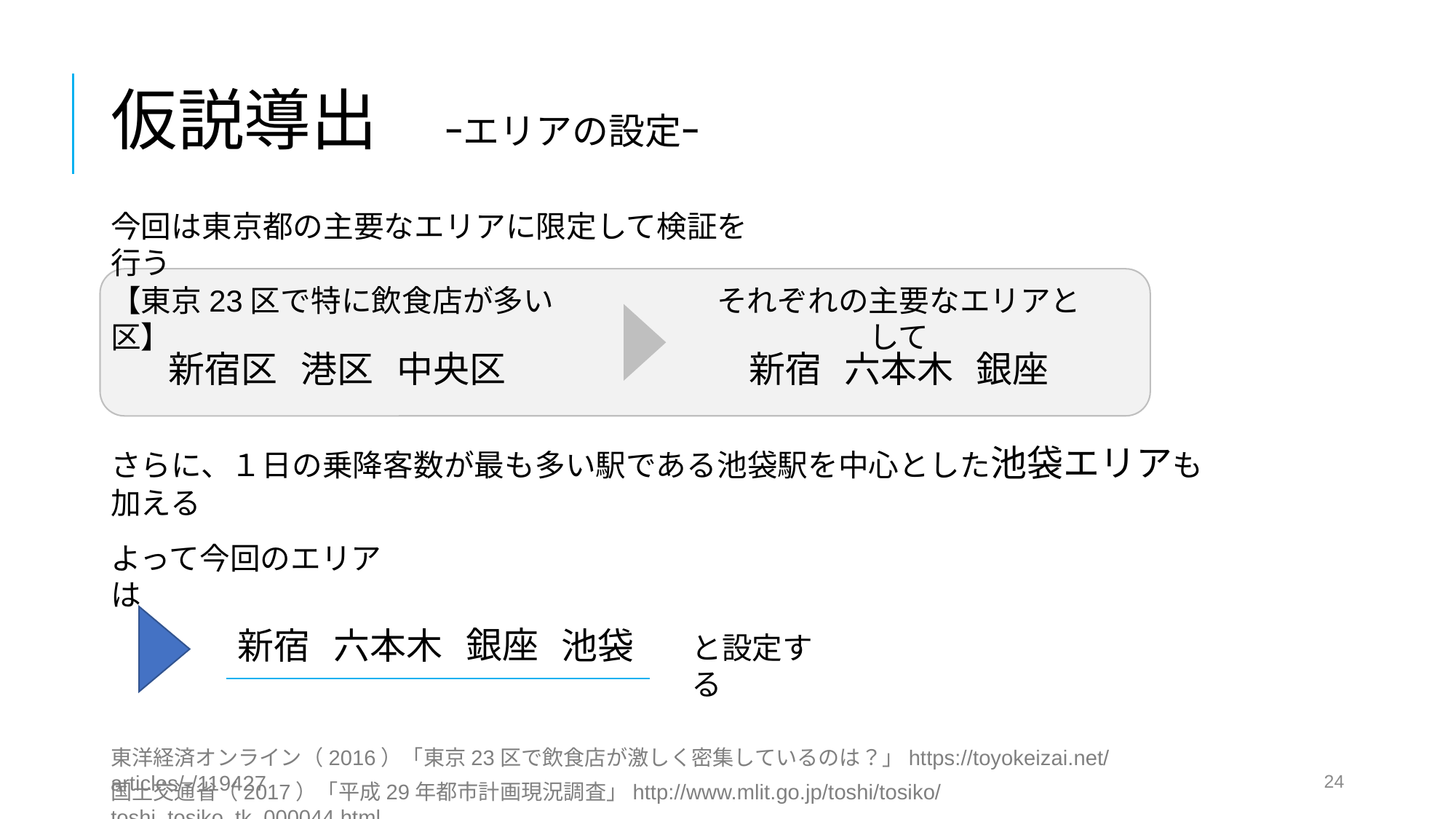

# 仮説導出　ｰエリアの設定ｰ
今回は東京都の主要なエリアに限定して検証を行う

【東京23区で特に飲食店が多い区】
それぞれの主要なエリアとして

銀座
六本木
中央区
新宿
新宿区
港区
さらに、１日の乗降客数が最も多い駅である池袋駅を中心とした池袋エリアも加える
よって今回のエリアは
銀座
新宿
六本木
池袋

と設定する
東洋経済オンライン（2016）「東京23区で飲食店が激しく密集しているのは？」https://toyokeizai.net/articles/-/119427
24
国土交通省（2017）「平成29年都市計画現況調査」http://www.mlit.go.jp/toshi/tosiko/toshi_tosiko_tk_000044.html